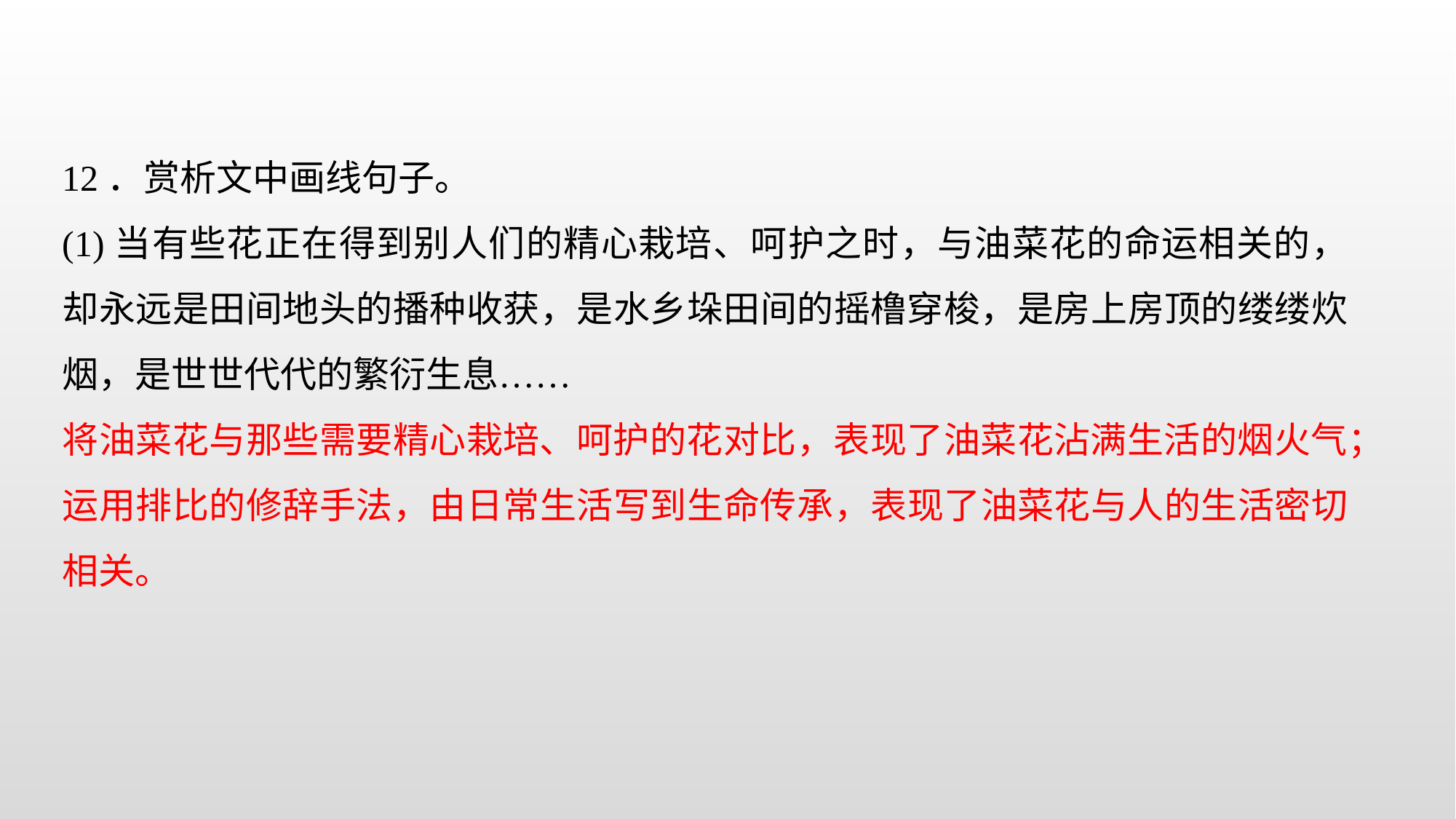

12．赏析文中画线句子。
(1)当有些花正在得到别人们的精心栽培、呵护之时，与油菜花的命运相关的，却永远是田间地头的播种收获，是水乡垛田间的摇橹穿梭，是房上房顶的缕缕炊烟，是世世代代的繁衍生息……
将油菜花与那些需要精心栽培、呵护的花对比，表现了油菜花沾满生活的烟火气；运用排比的修辞手法，由日常生活写到生命传承，表现了油菜花与人的生活密切相关。